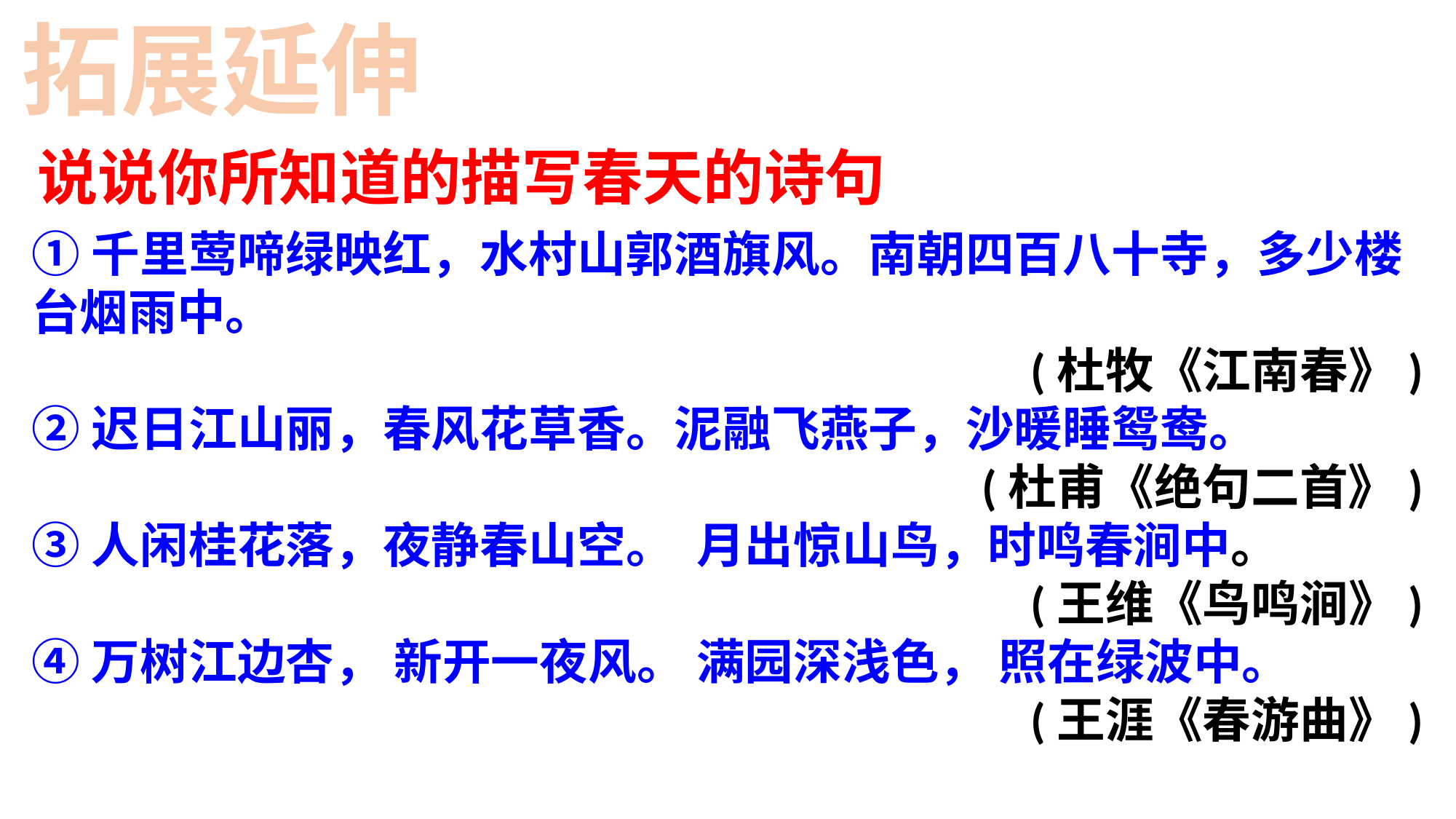

拓展延伸
说说你所知道的描写春天的诗句
①千里莺啼绿映红，水村山郭酒旗风。南朝四百八十寺，多少楼台烟雨中。
 (杜牧《江南春》)
②迟日江山丽，春风花草香。泥融飞燕子，沙暖睡鸳鸯。
(杜甫《绝句二首》)
③人闲桂花落，夜静春山空。  月出惊山鸟，时鸣春涧中。
(王维《鸟鸣涧》)
④万树江边杏， 新开一夜风。 满园深浅色， 照在绿波中。
(王涯《春游曲》)